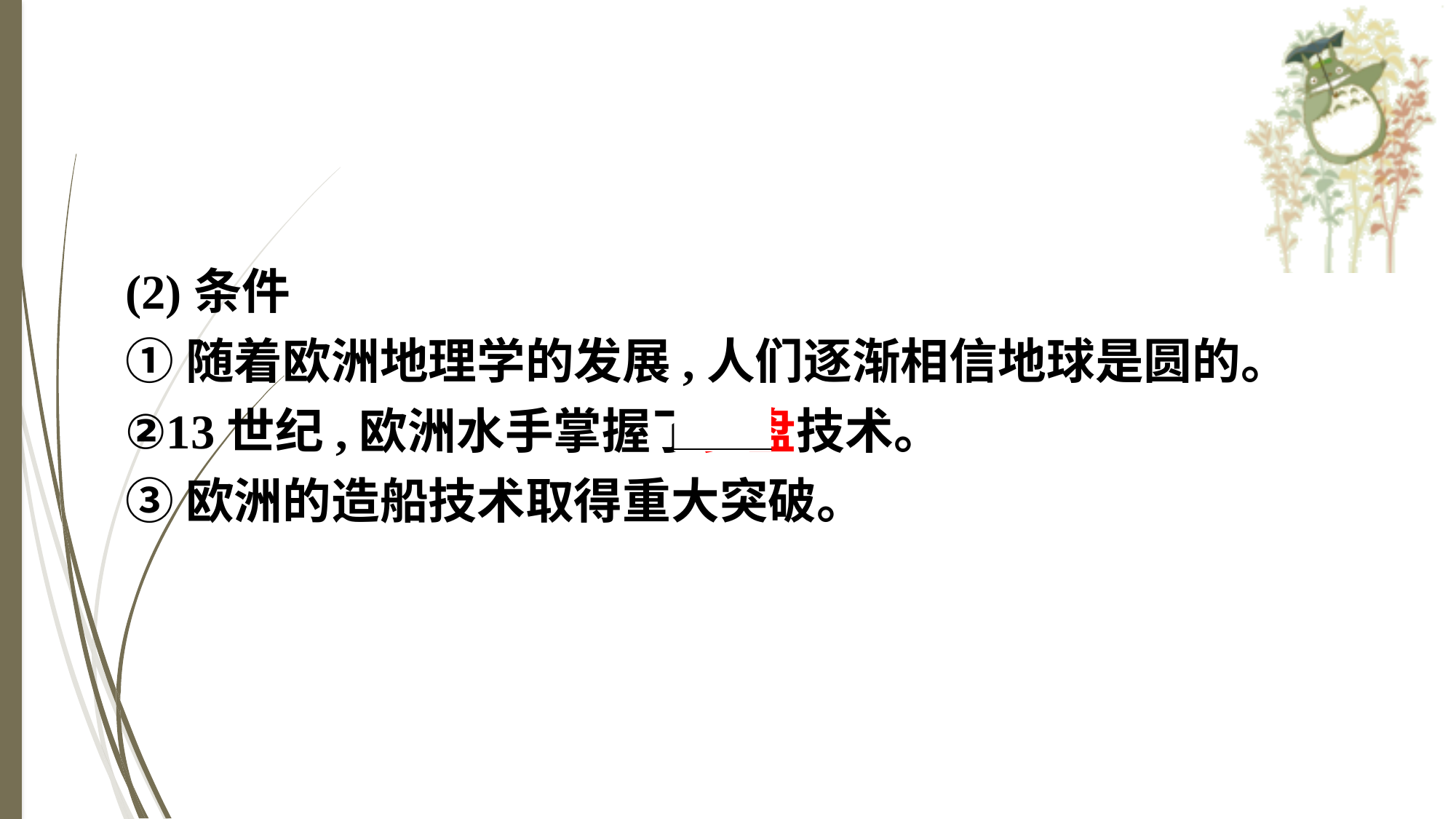

(2)条件
①随着欧洲地理学的发展,人们逐渐相信地球是圆的。
②13世纪,欧洲水手掌握了罗盘技术。
③欧洲的造船技术取得重大突破。